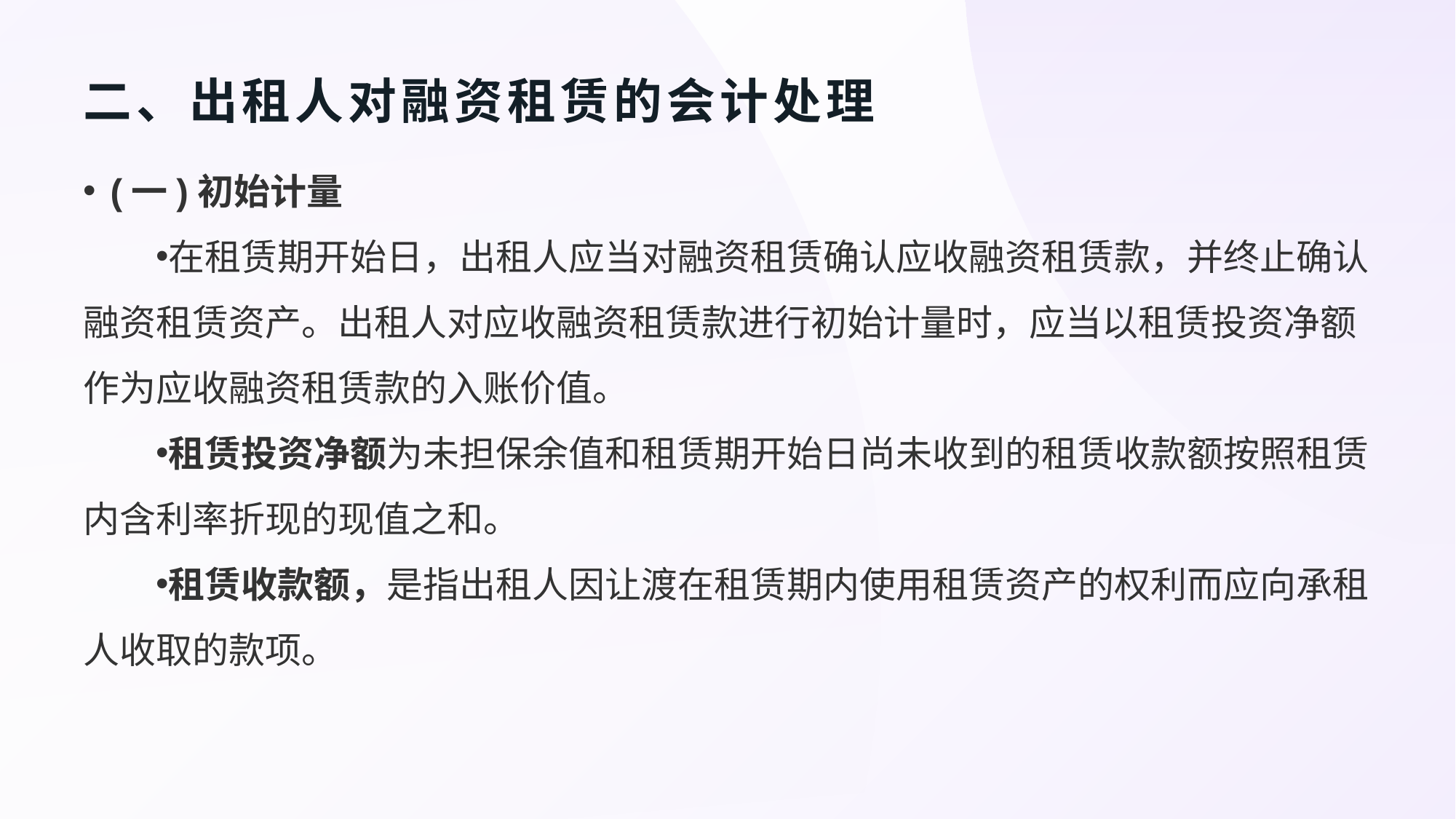

# 二、出租人对融资租赁的会计处理
(一)初始计量
在租赁期开始日，出租人应当对融资租赁确认应收融资租赁款，并终止确认融资租赁资产。出租人对应收融资租赁款进行初始计量时，应当以租赁投资净额作为应收融资租赁款的入账价值。
租赁投资净额为未担保余值和租赁期开始日尚未收到的租赁收款额按照租赁内含利率折现的现值之和。
租赁收款额，是指出租人因让渡在租赁期内使用租赁资产的权利而应向承租人收取的款项。